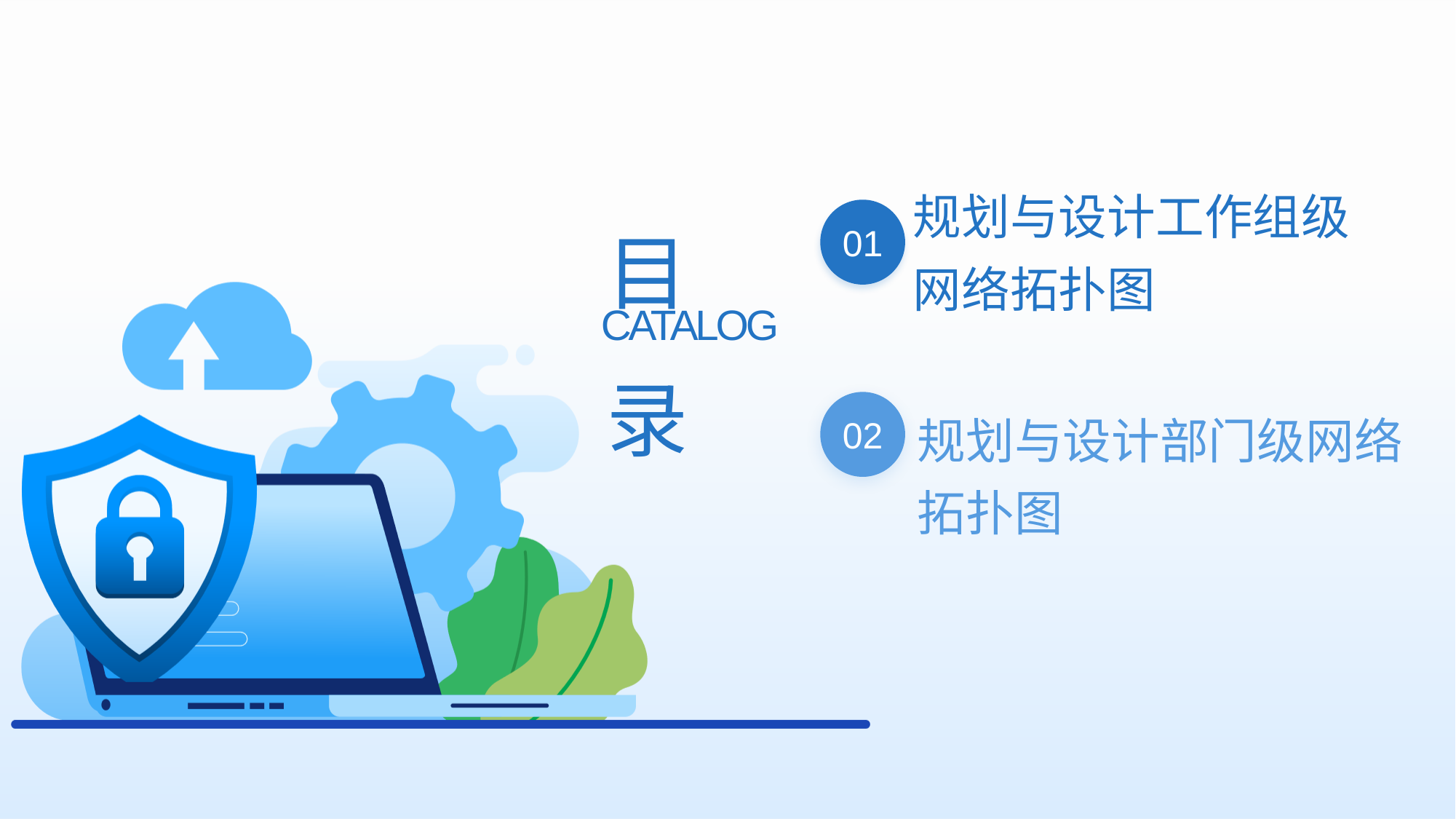

规划与设计工作组级网络拓扑图
01
目
录
CATALOG
规划与设计部门级网络拓扑图
02